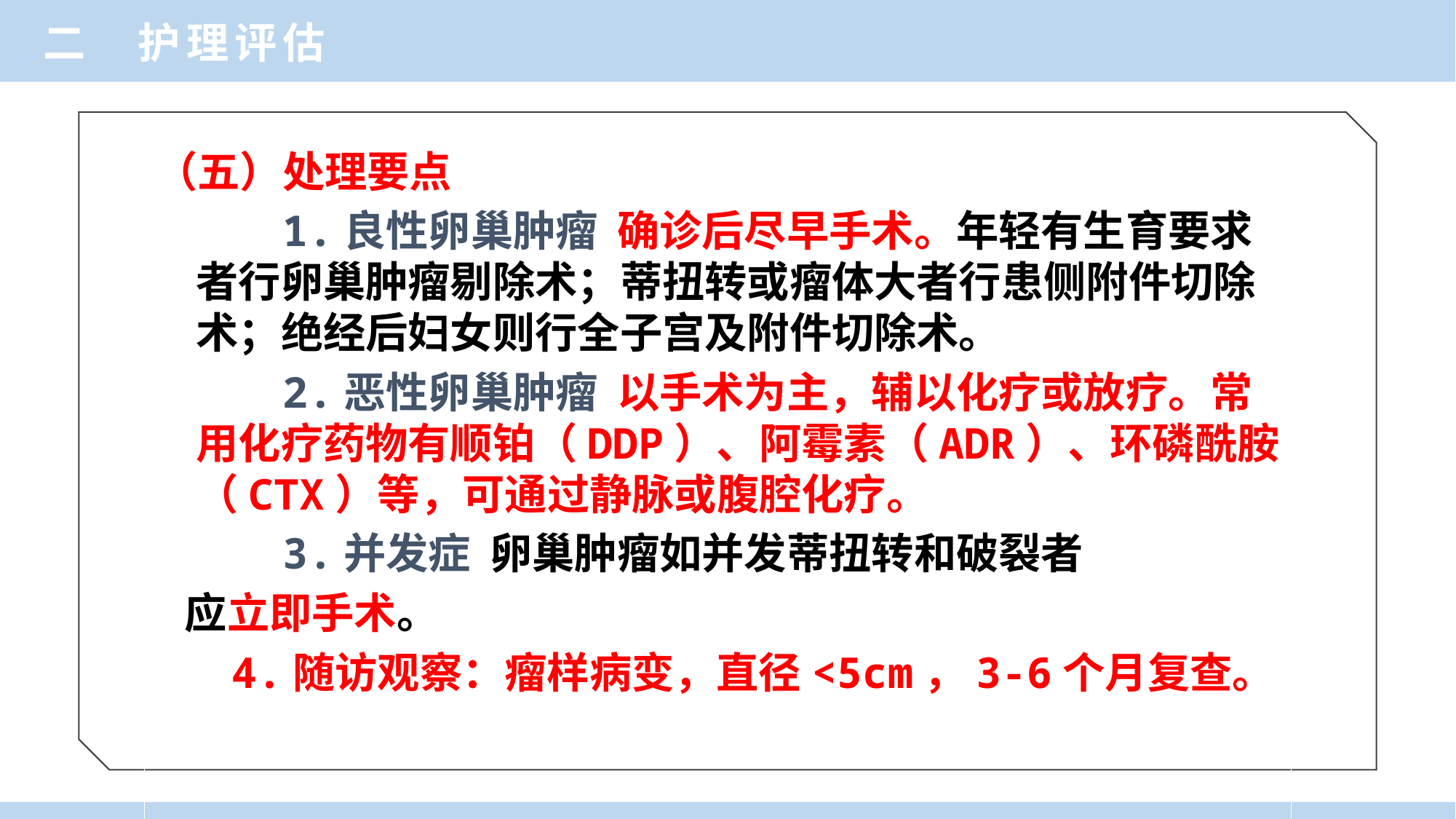

二   护理评估

（五）处理要点
     1.良性卵巢肿瘤  确诊后尽早手术。年轻有生育要求者行卵巢肿瘤剔除术；蒂扭转或瘤体大者行患侧附件切除术；绝经后妇女则行全子宫及附件切除术。
     2.恶性卵巢肿瘤  以手术为主，辅以化疗或放疗。常用化疗药物有顺铂（DDP）、阿霉素（ADR）、环磷酰胺（CTX）等，可通过静脉或腹腔化疗。
     3.并发症  卵巢肿瘤如并发蒂扭转和破裂者
  应立即手术。
   4.随访观察：瘤样病变，直径<5cm，3-6个月复查。